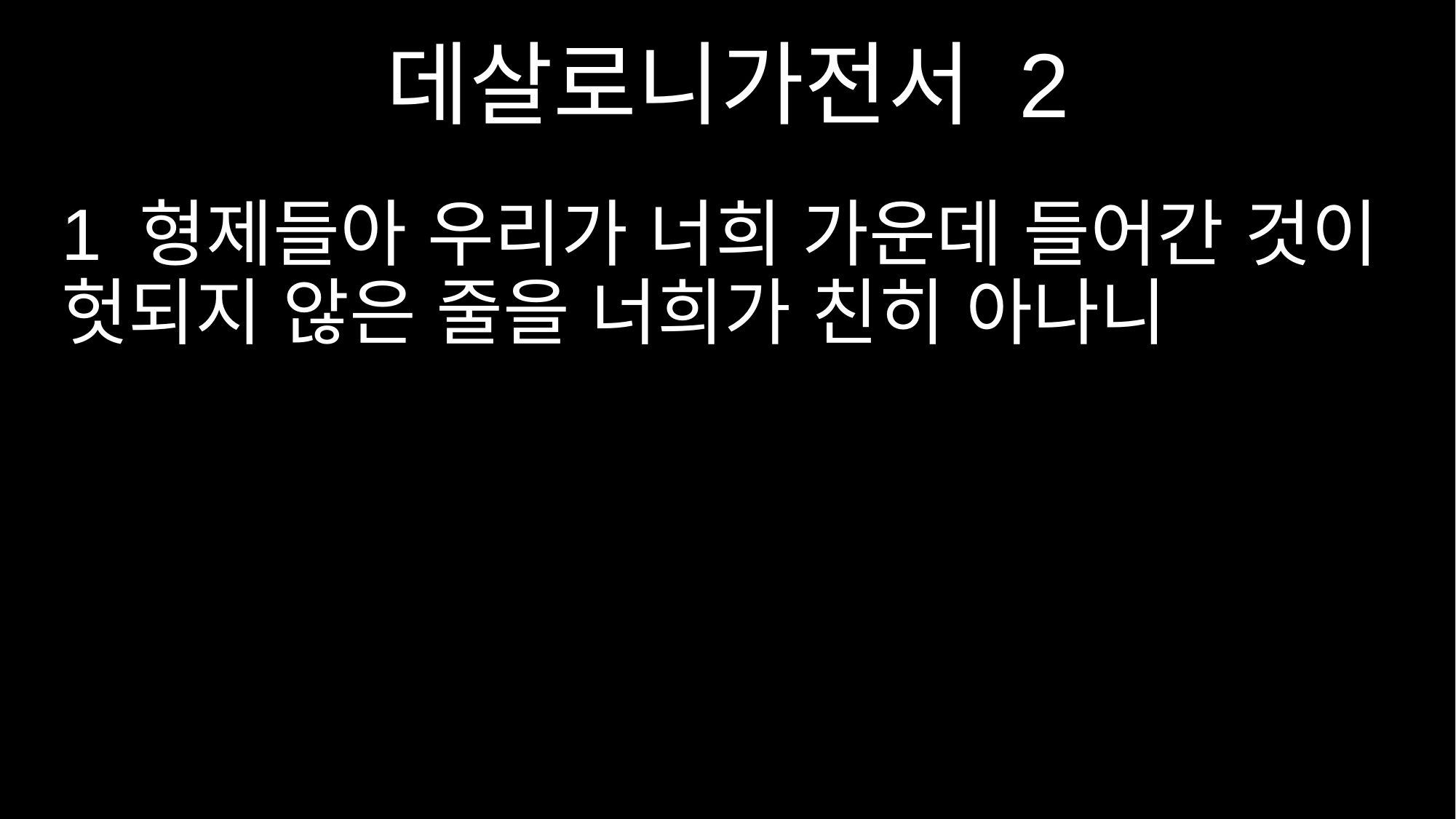

데살로니가전서 2
1 형제들아 우리가 너희 가운데 들어간 것이 헛되지 않은 줄을 너희가 친히 아나니